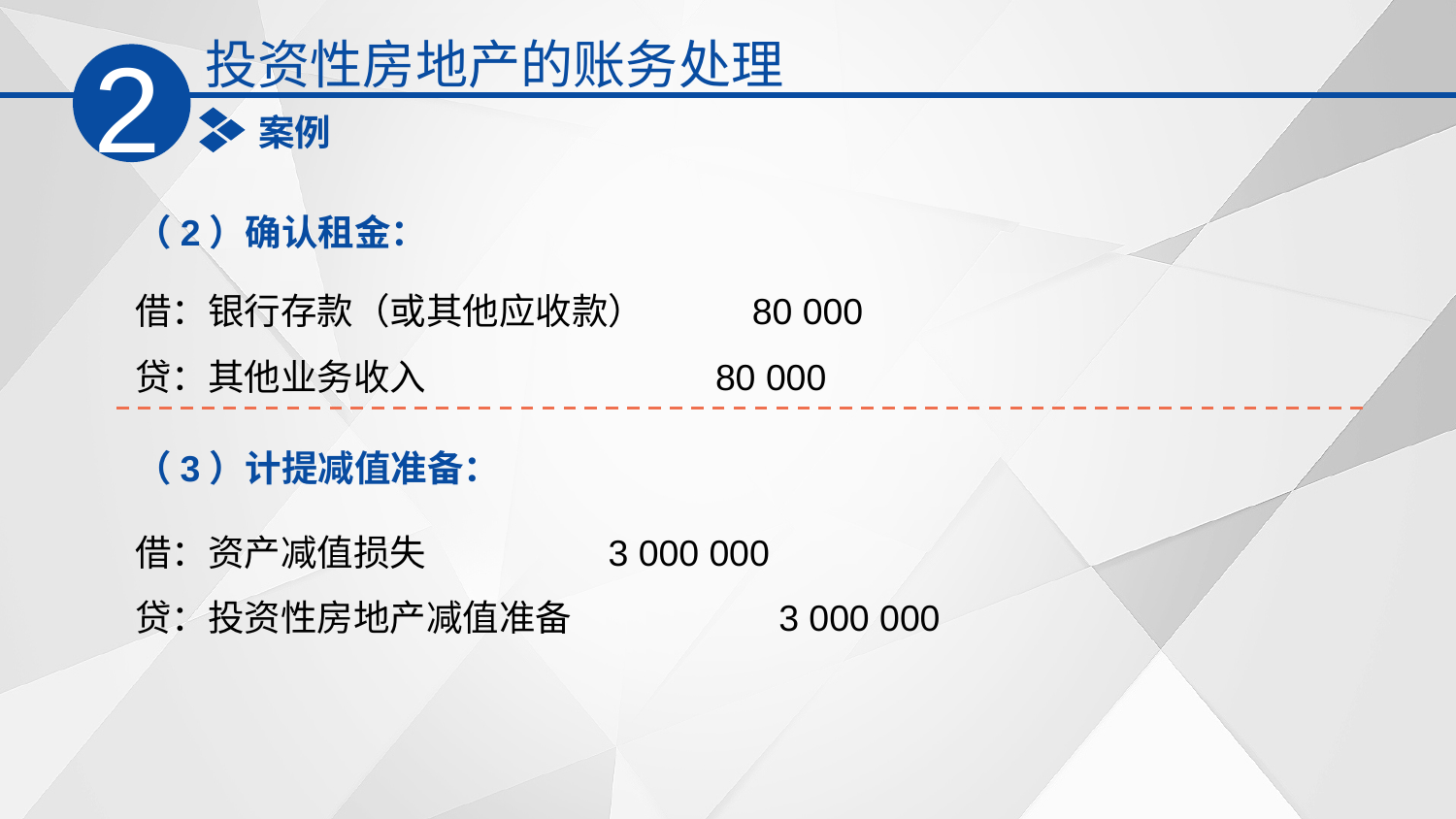

投资性房地产的账务处理
2

案例

（2）确认租金：
借：银行存款（或其他应收款）            80 000
贷：其他业务收入                                  80 000
（3）计提减值准备：
借：资产减值损失                     3 000 000
贷：投资性房地产减值准备                        3 000 000